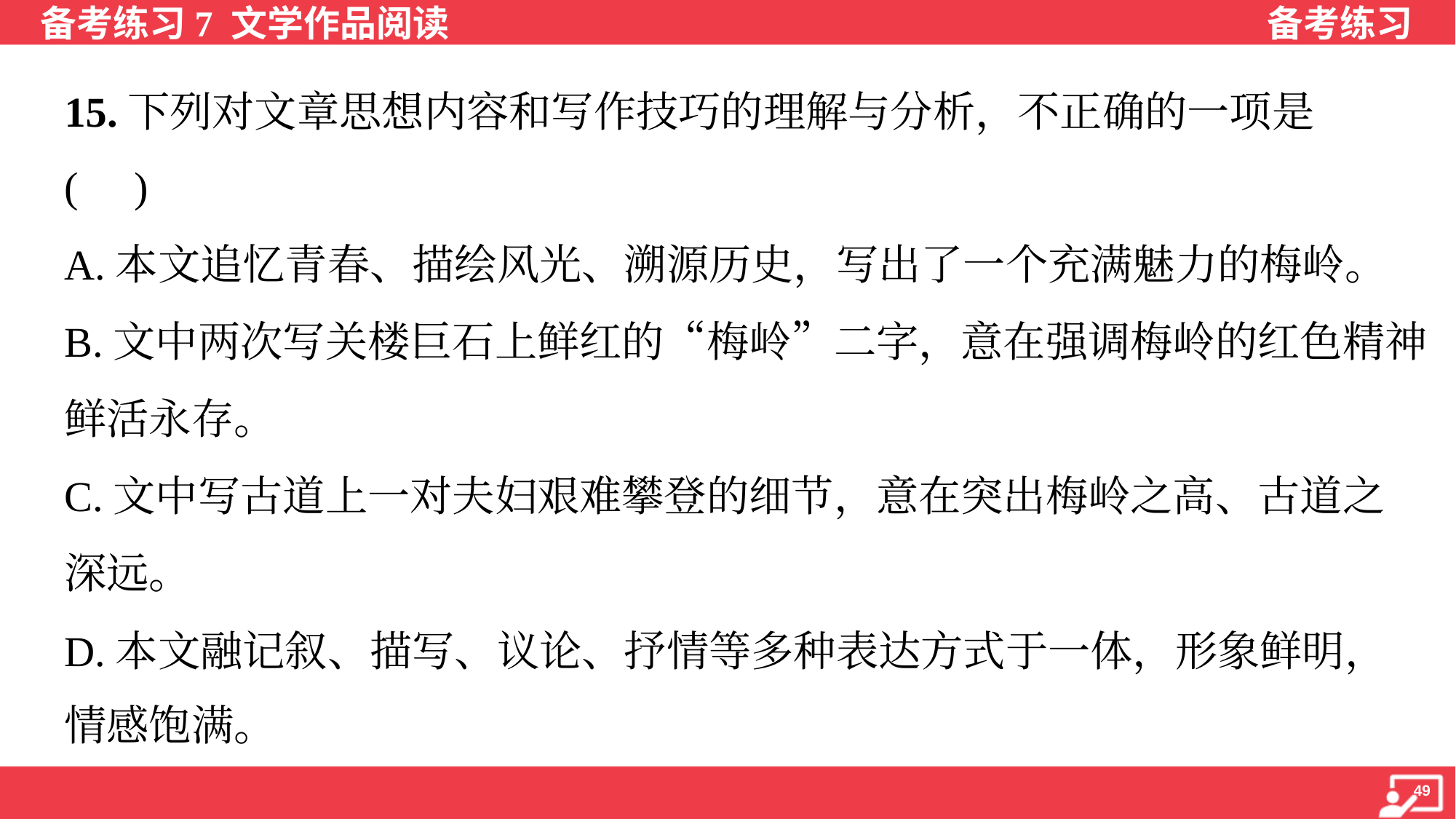

15.下列对文章思想内容和写作技巧的理解与分析，不正确的一项是
(     )
A.本文追忆青春、描绘风光、溯源历史，写出了一个充满魅力的梅岭。
B.文中两次写关楼巨石上鲜红的“梅岭”二字，意在强调梅岭的红色精神
鲜活永存。
C.文中写古道上一对夫妇艰难攀登的细节，意在突出梅岭之高、古道之
深远。
D.本文融记叙、描写、议论、抒情等多种表达方式于一体，形象鲜明，
情感饱满。